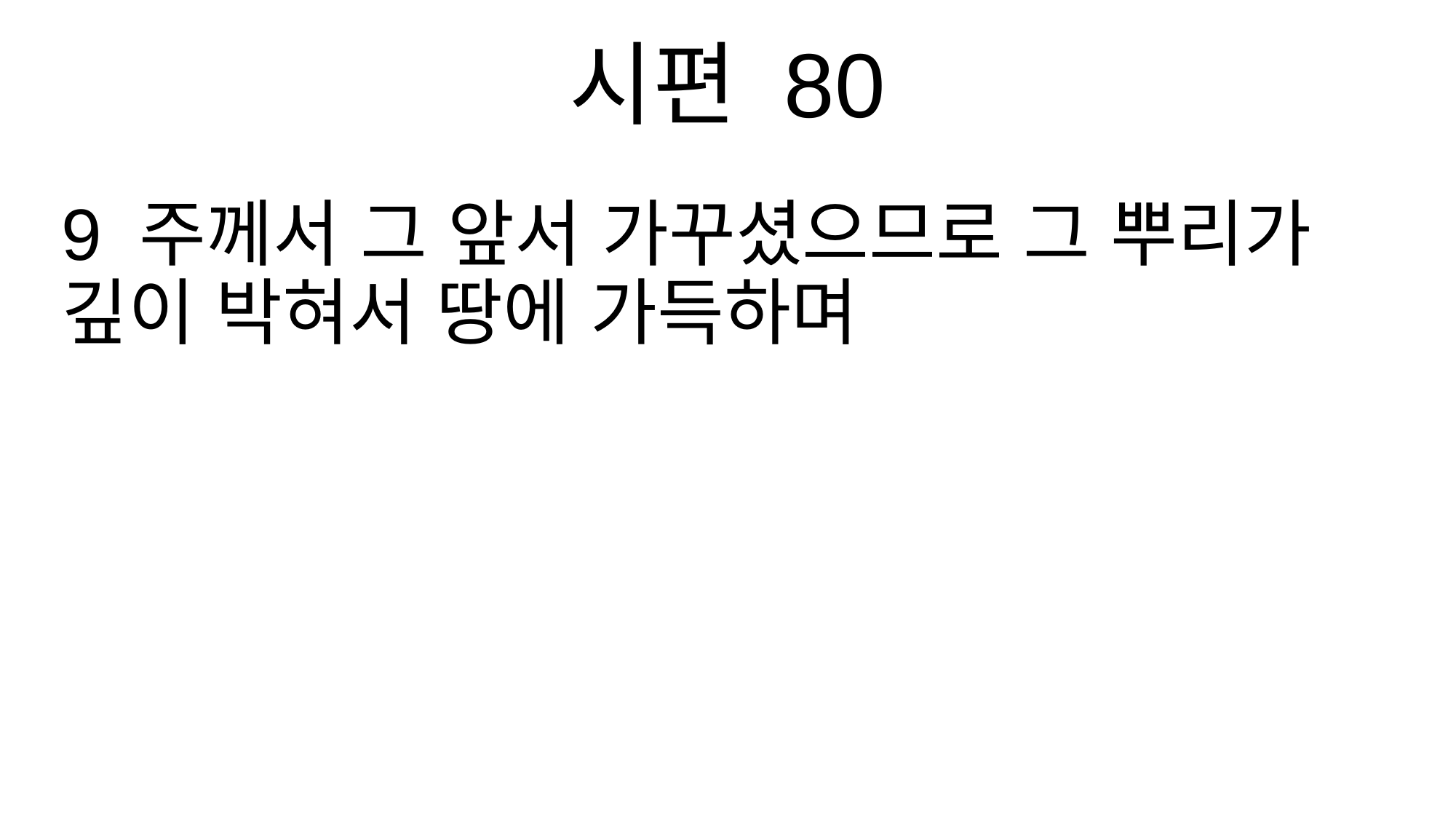

시편 80
9 주께서 그 앞서 가꾸셨으므로 그 뿌리가 깊이 박혀서 땅에 가득하며